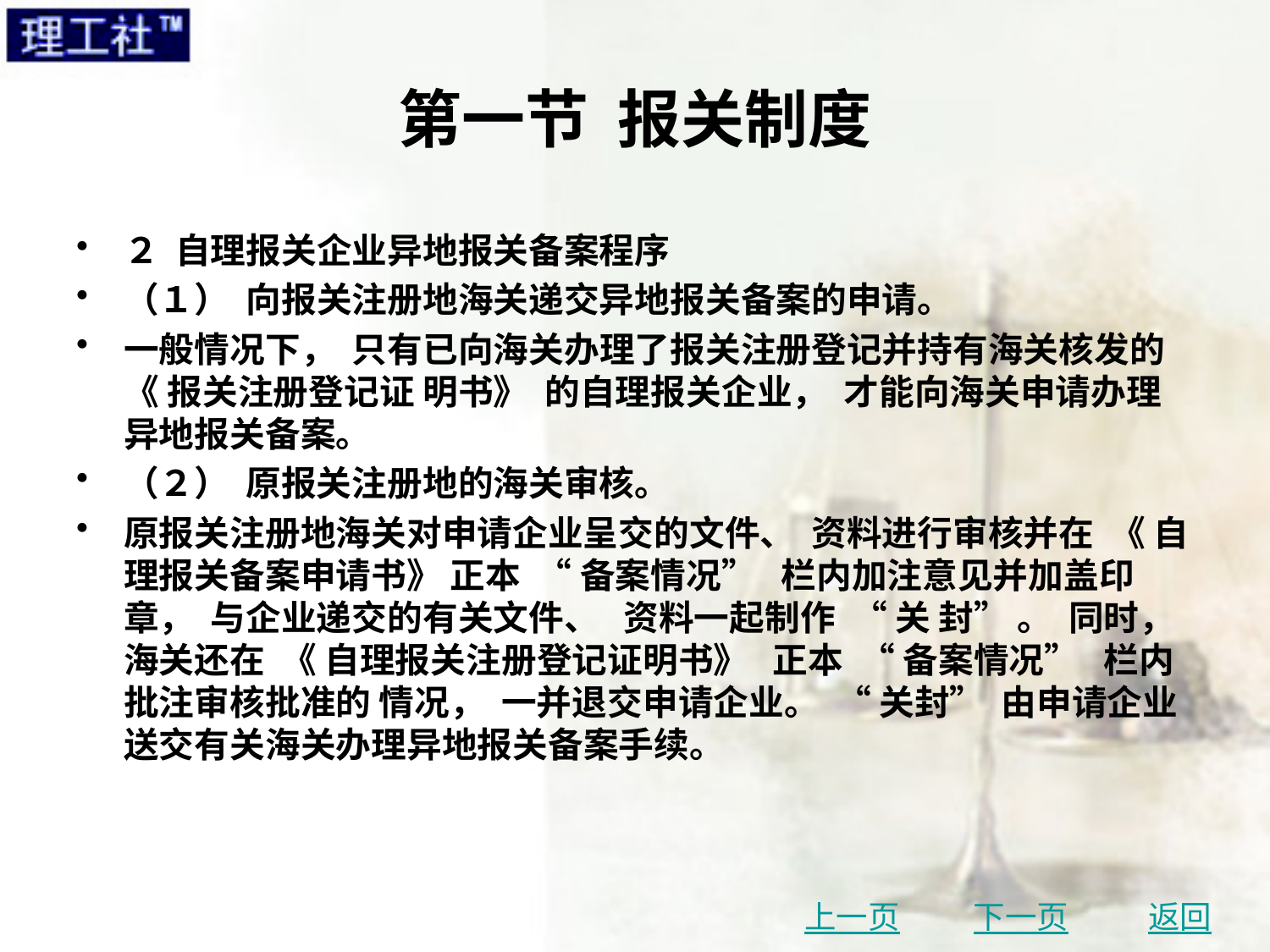

# 第一节  报关制度
２  自理报关企业异地报关备案程序
（１）  向报关注册地海关递交异地报关备案的申请。
一般情况下，  只有已向海关办理了报关注册登记并持有海关核发的  《 报关注册登记证 明书》  的自理报关企业，  才能向海关申请办理异地报关备案。
（２）  原报关注册地的海关审核。
原报关注册地海关对申请企业呈交的文件、  资料进行审核并在  《 自理报关备案申请书》 正本  “ 备案情况”   栏内加注意见并加盖印章，  与企业递交的有关文件、   资料一起制作  “ 关 封” 。  同时，  海关还在  《 自理报关注册登记证明书》   正本  “ 备案情况”   栏内批注审核批准的 情况，  一并退交申请企业。  “ 关封”  由申请企业送交有关海关办理异地报关备案手续。

上一页
下一页
返回